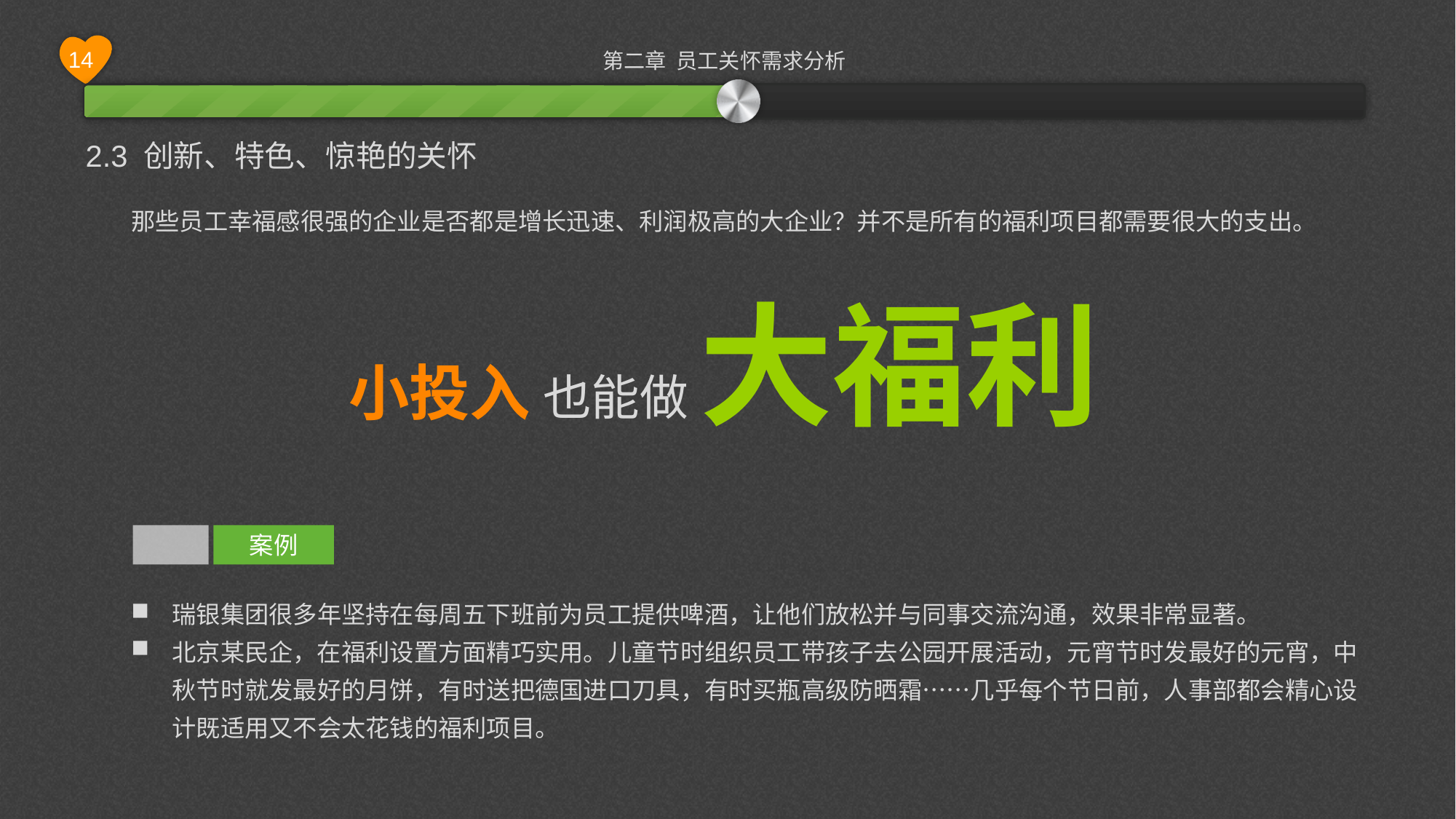

2.3 创新、特色、惊艳的关怀
那些员工幸福感很强的企业是否都是增长迅速、利润极高的大企业？并不是所有的福利项目都需要很大的支出。
小投入 也能做 大福利

案例
瑞银集团很多年坚持在每周五下班前为员工提供啤酒，让他们放松并与同事交流沟通，效果非常显著。
北京某民企，在福利设置方面精巧实用。儿童节时组织员工带孩子去公园开展活动，元宵节时发最好的元宵，中秋节时就发最好的月饼，有时送把德国进口刀具，有时买瓶高级防晒霜……几乎每个节日前，人事部都会精心设计既适用又不会太花钱的福利项目。